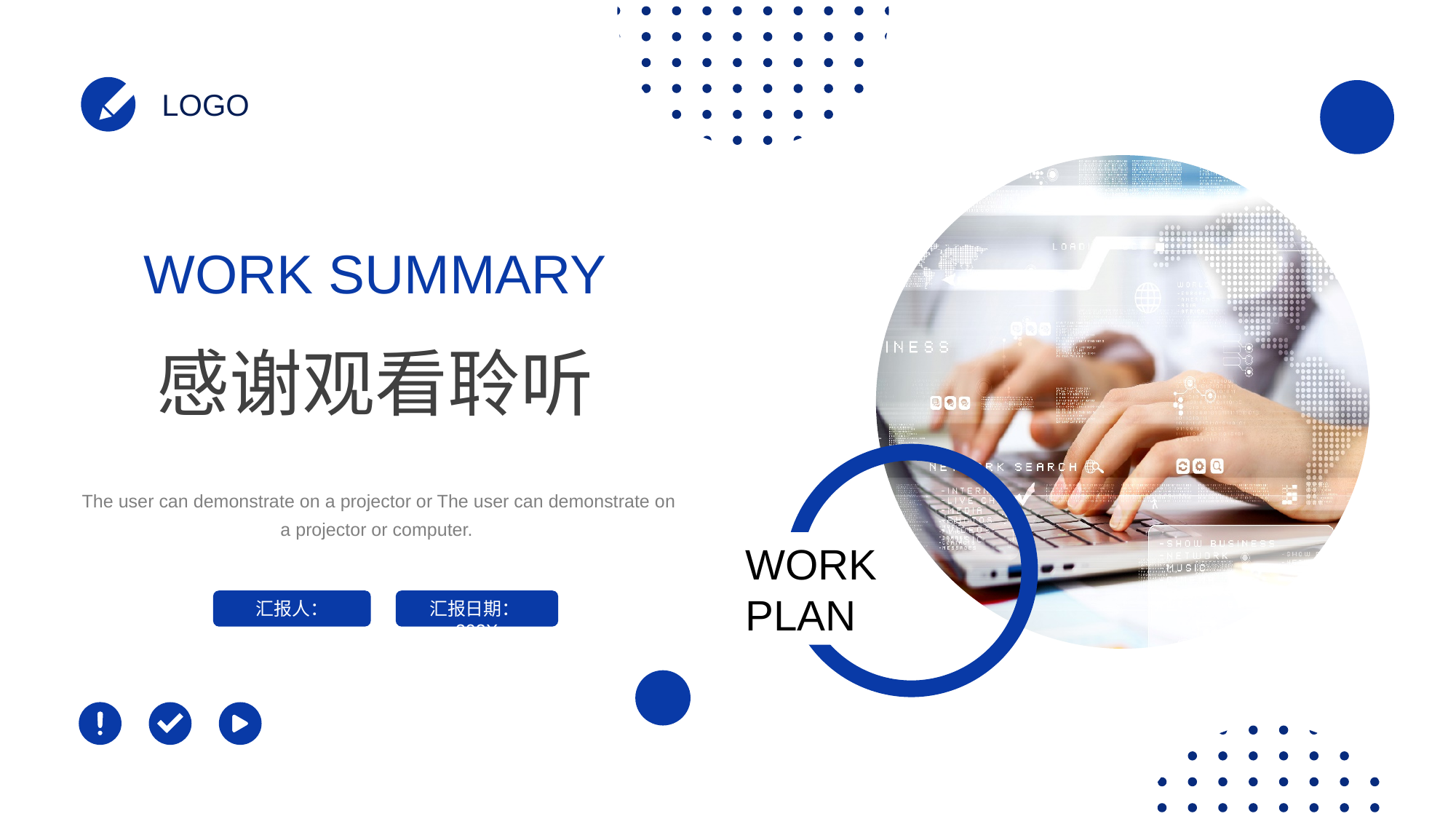

LOGO

WORK
PLAN
WORK SUMMARY
感谢观看聆听
The user can demonstrate on a projector or The user can demonstrate on a projector or computer.
汇报人：
汇报日期：202X